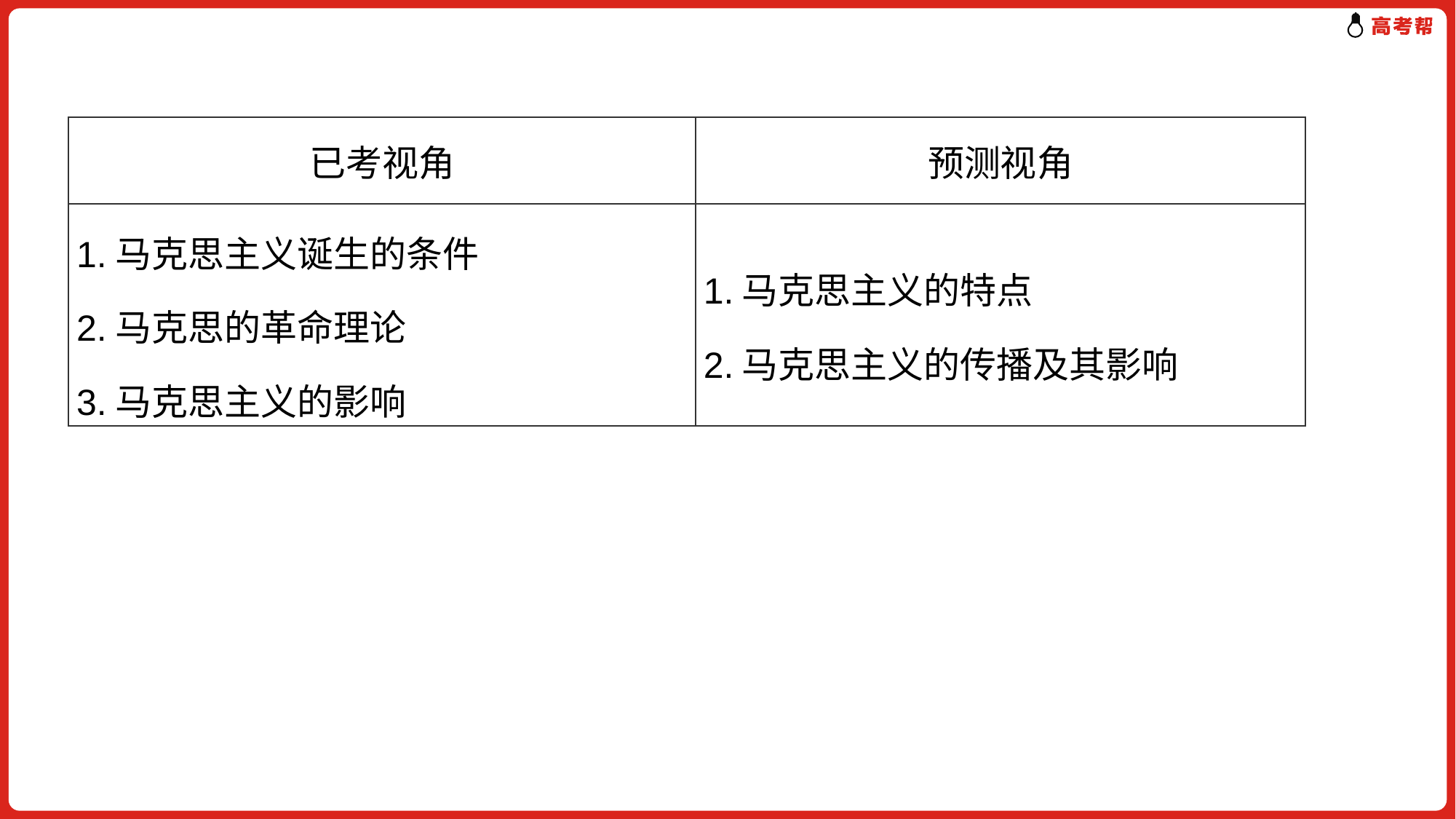

| 已考视角 | 预测视角 |
| --- | --- |
| 1.马克思主义诞生的条件 2.马克思的革命理论 3.马克思主义的影响 | 1.马克思主义的特点 2.马克思主义的传播及其影响 |